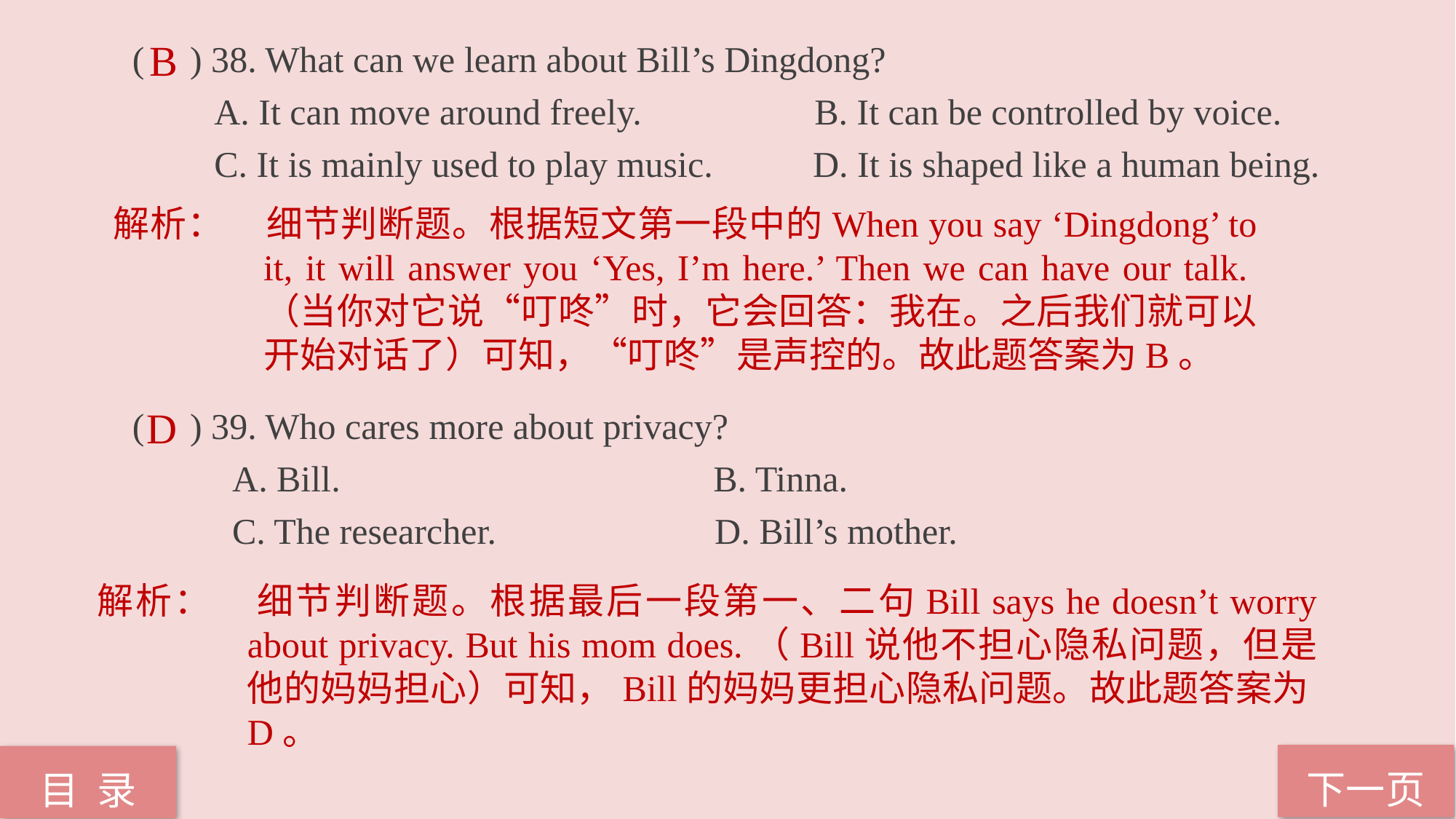

(     ) 38. What can we learn about Bill’s Dingdong?
         A. It can move around freely.                   B. It can be controlled by voice.
         C. It is mainly used to play music.           D. It is shaped like a human being.

(     ) 39. Who cares more about privacy?
           A. Bill.                                         B. Tinna.
           C. The researcher.                        D. Bill’s mother.
B
解析：	细节判断题。根据短文第一段中的When you say ‘Dingdong’ to it, it will answer you ‘Yes, I’m here.’ Then we can have our talk.（当你对它说“叮咚”时，它会回答：我在。之后我们就可以开始对话了）可知，“叮咚”是声控的。故此题答案为B。
D
解析：	细节判断题。根据最后一段第一、二句Bill says he doesn’t worry about privacy. But his mom does.（Bill说他不担心隐私问题，但是他的妈妈担心）可知，Bill的妈妈更担心隐私问题。故此题答案为D。